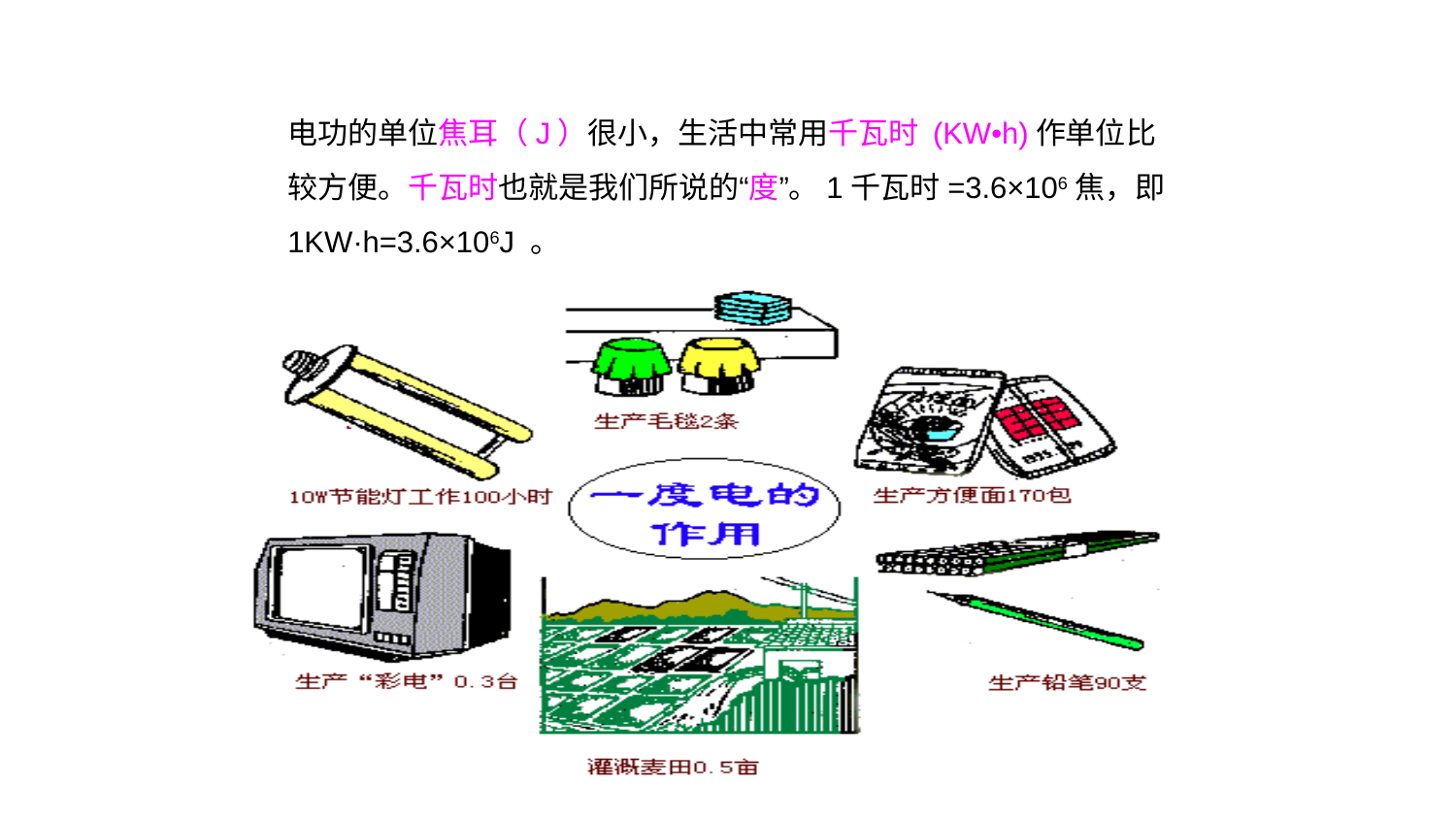

电功的单位焦耳（J）很小，生活中常用千瓦时 (KW•h)作单位比较方便。千瓦时也就是我们所说的“度”。1千瓦时=3.6×106焦，即 1KW·h=3.6×106J 。